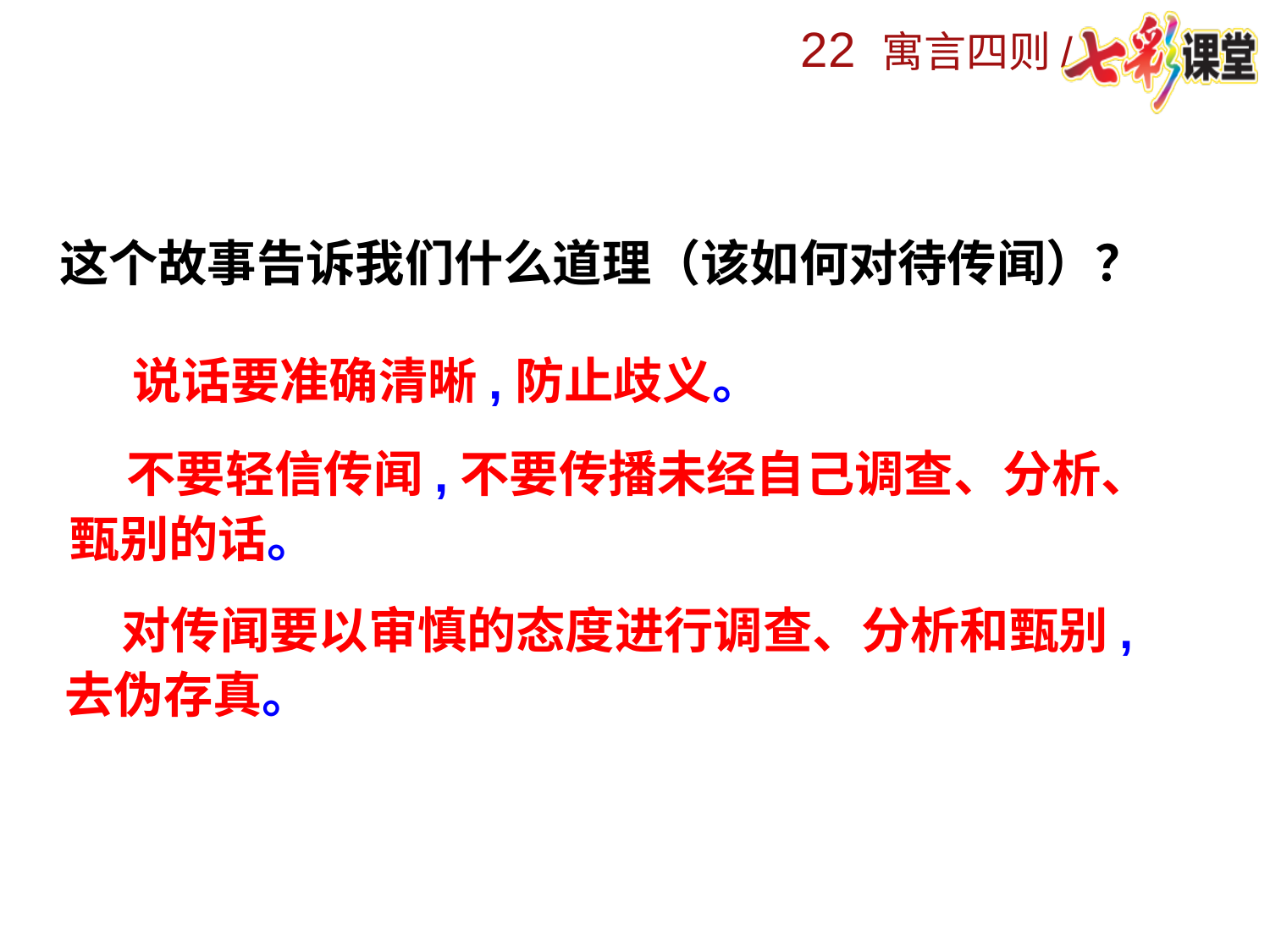

这个故事告诉我们什么道理（该如何对待传闻）？
    说话要准确清晰,防止歧义。
    不要轻信传闻,不要传播未经自己调查、分析、甄别的话。
    对传闻要以审慎的态度进行调查、分析和甄别,去伪存真。